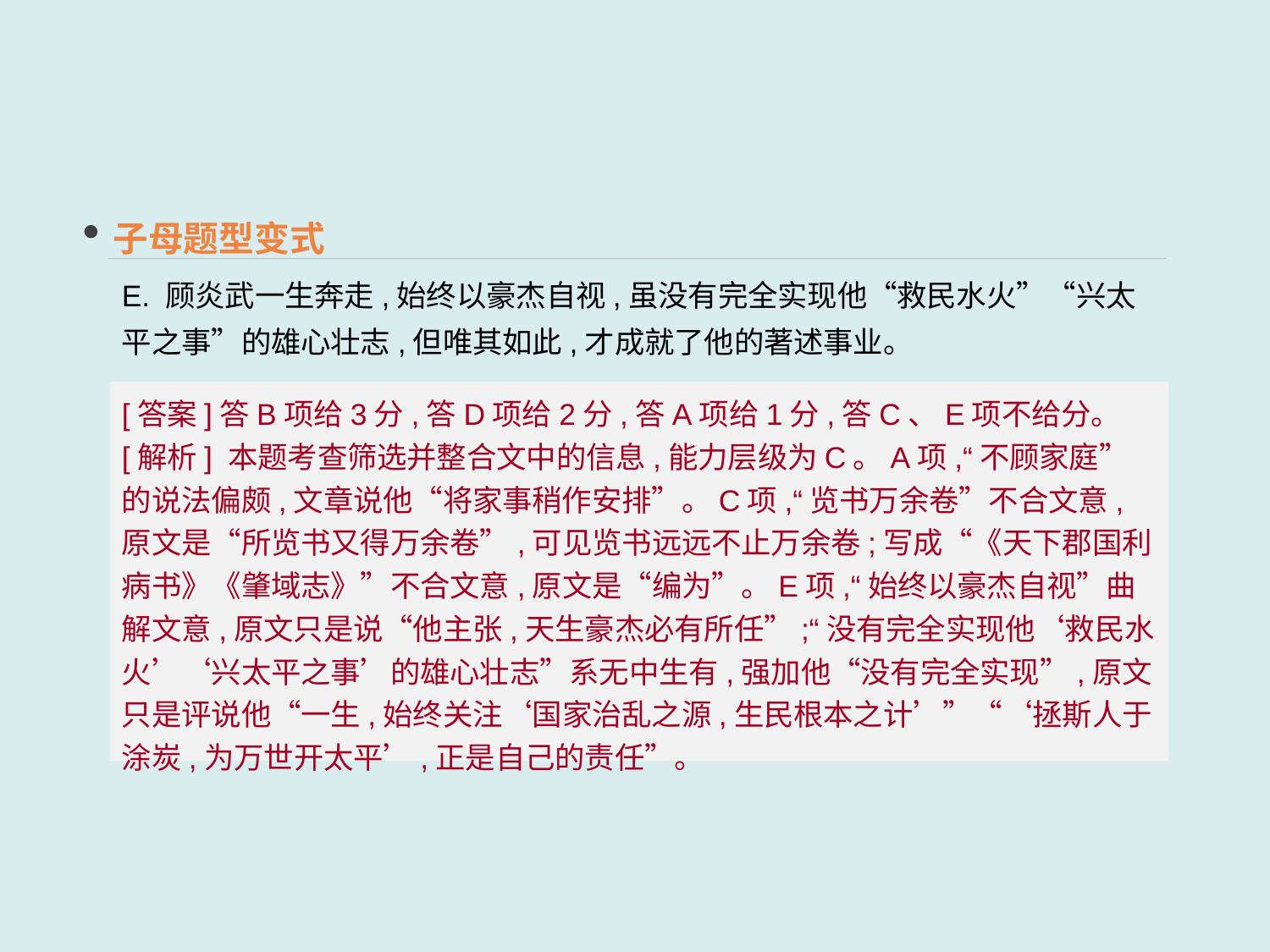

子母题型变式

E. 顾炎武一生奔走,始终以豪杰自视,虽没有完全实现他“救民水火”“兴太平之事”的雄心壮志,但唯其如此,才成就了他的著述事业。
[答案]答B项给3分,答D项给2分,答A项给1分,答C、E项不给分。
[解析] 本题考查筛选并整合文中的信息,能力层级为C。A项,“不顾家庭”的说法偏颇,文章说他“将家事稍作安排”。C项,“览书万余卷”不合文意,原文是“所览书又得万余卷”,可见览书远远不止万余卷;写成“《天下郡国利病书》《肇域志》”不合文意,原文是“编为”。E项,“始终以豪杰自视”曲解文意,原文只是说“他主张,天生豪杰必有所任”;“没有完全实现他‘救民水火’‘兴太平之事’的雄心壮志”系无中生有,强加他“没有完全实现”,原文只是评说他“一生,始终关注‘国家治乱之源,生民根本之计’”“‘拯斯人于涂炭,为万世开太平’,正是自己的责任”。